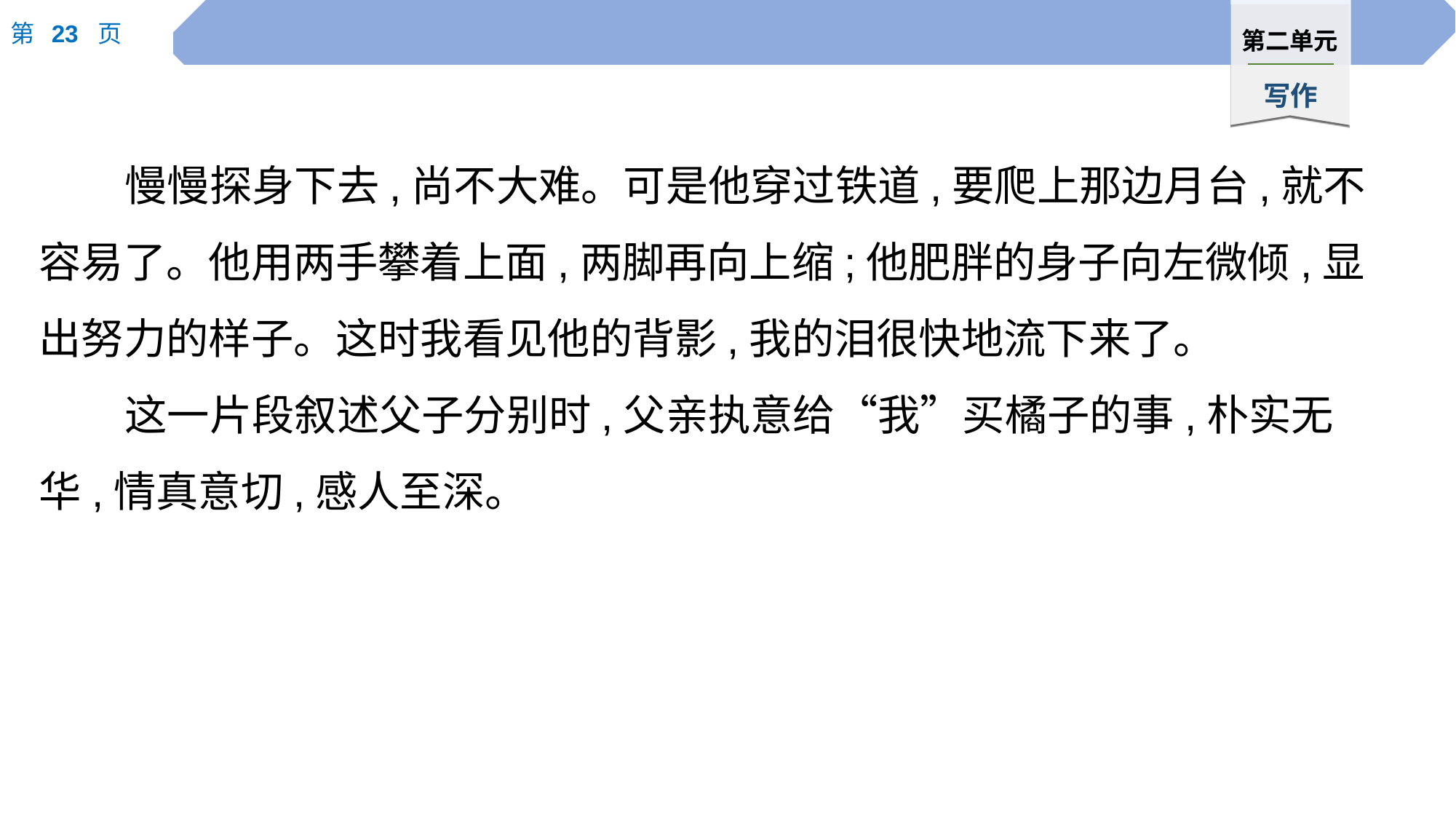

慢慢探身下去,尚不大难。可是他穿过铁道,要爬上那边月台,就不容易了。他用两手攀着上面,两脚再向上缩;他肥胖的身子向左微倾,显出努力的样子。这时我看见他的背影,我的泪很快地流下来了。
这一片段叙述父子分别时,父亲执意给“我”买橘子的事,朴实无华,情真意切,感人至深。